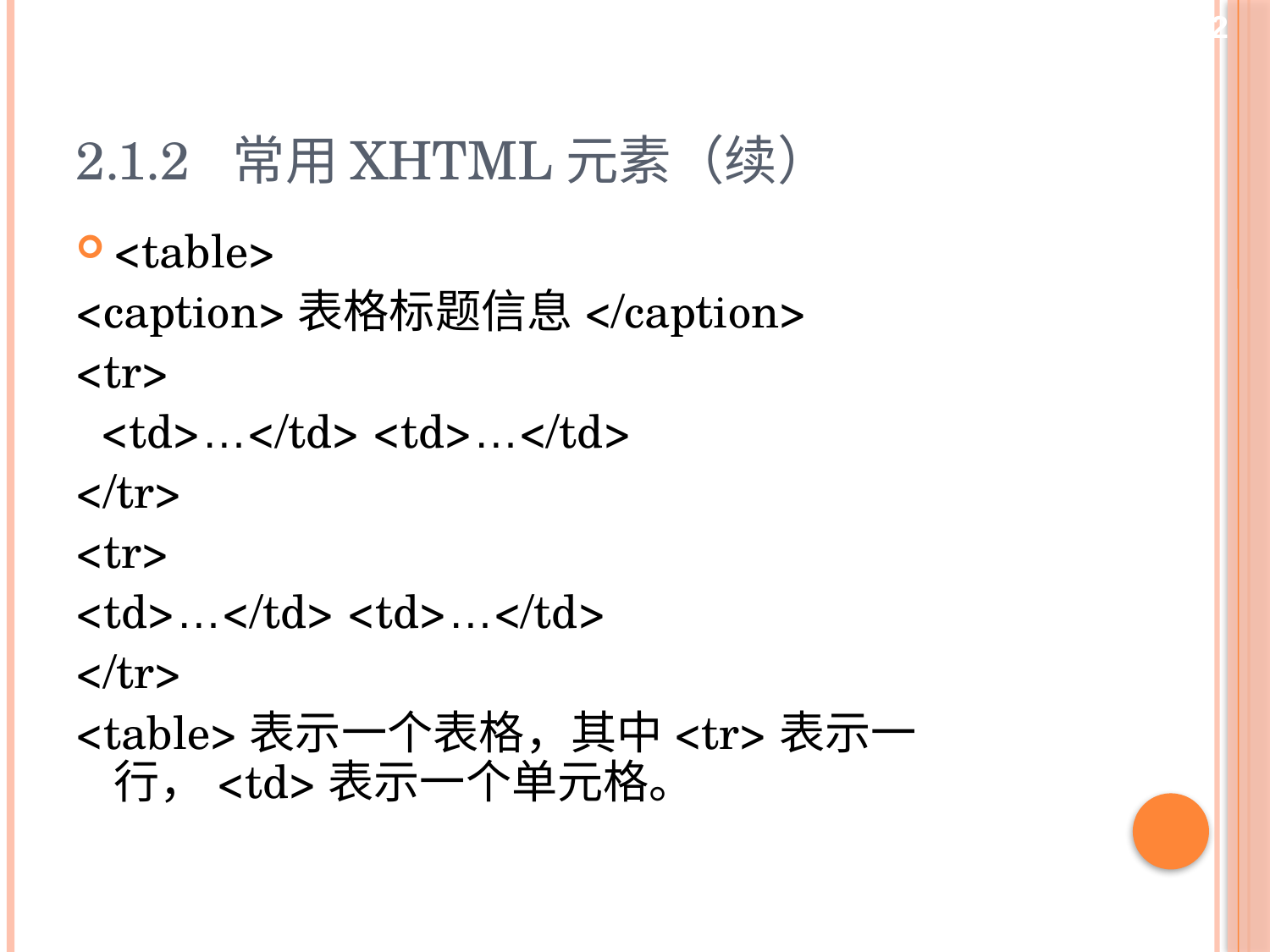

12
# 2.1.2  常用XHTML元素（续）
<table>
<caption>表格标题信息</caption>
<tr>
  <td>…</td> <td>…</td>
</tr>
<tr>
<td>…</td> <td>…</td>
</tr>
<table>表示一个表格，其中<tr>表示一行，<td>表示一个单元格。